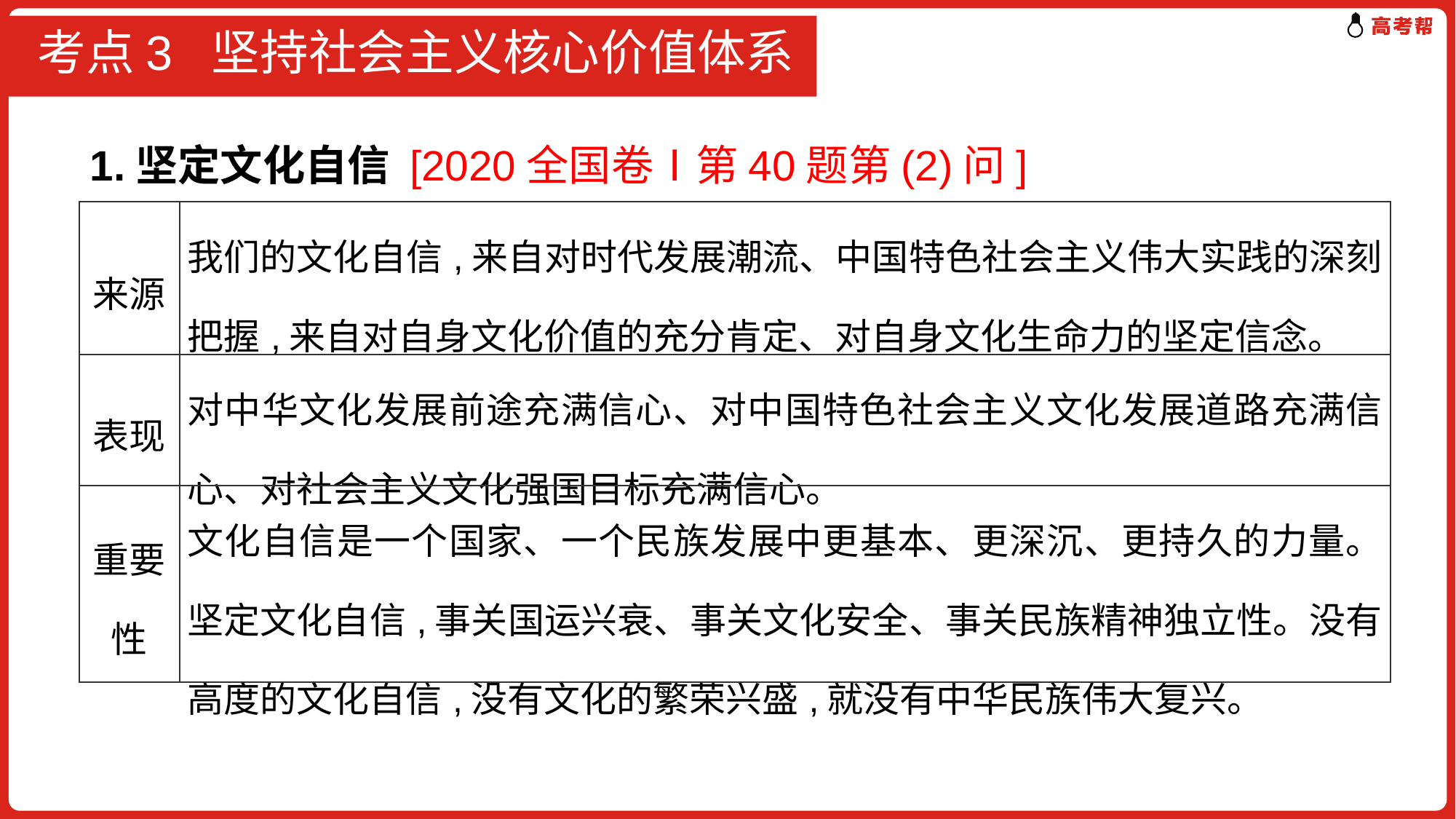

# 考点3  坚持社会主义核心价值体系
1.坚定文化自信 [2020全国卷Ⅰ第40题第(2)问]
| 来源 | 我们的文化自信,来自对时代发展潮流、中国特色社会主义伟大实践的深刻把握,来自对自身文化价值的充分肯定、对自身文化生命力的坚定信念。 |
| --- | --- |
| 表现 | 对中华文化发展前途充满信心、对中国特色社会主义文化发展道路充满信心、对社会主义文化强国目标充满信心。 |
| 重要性 | 文化自信是一个国家、一个民族发展中更基本、更深沉、更持久的力量。坚定文化自信,事关国运兴衰、事关文化安全、事关民族精神独立性。没有高度的文化自信,没有文化的繁荣兴盛,就没有中华民族伟大复兴。 |